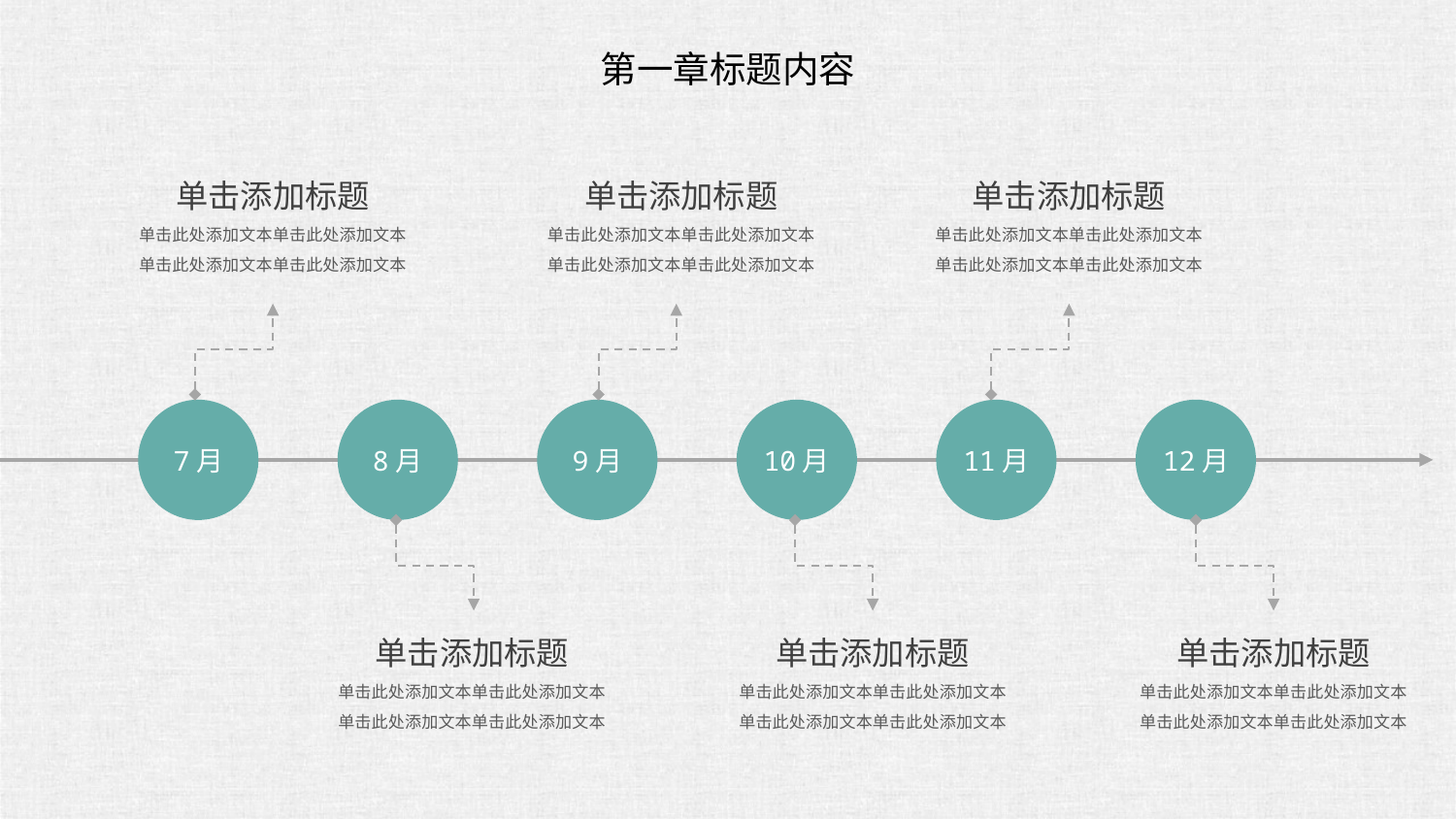

第一章标题内容
单击添加标题
单击此处添加文本单击此处添加文本单击此处添加文本单击此处添加文本
单击添加标题
单击此处添加文本单击此处添加文本单击此处添加文本单击此处添加文本
单击添加标题
单击此处添加文本单击此处添加文本单击此处添加文本单击此处添加文本
7月
8月
9月
10月
11月
12月
单击添加标题
单击此处添加文本单击此处添加文本单击此处添加文本单击此处添加文本
单击添加标题
单击此处添加文本单击此处添加文本单击此处添加文本单击此处添加文本
单击添加标题
单击此处添加文本单击此处添加文本单击此处添加文本单击此处添加文本